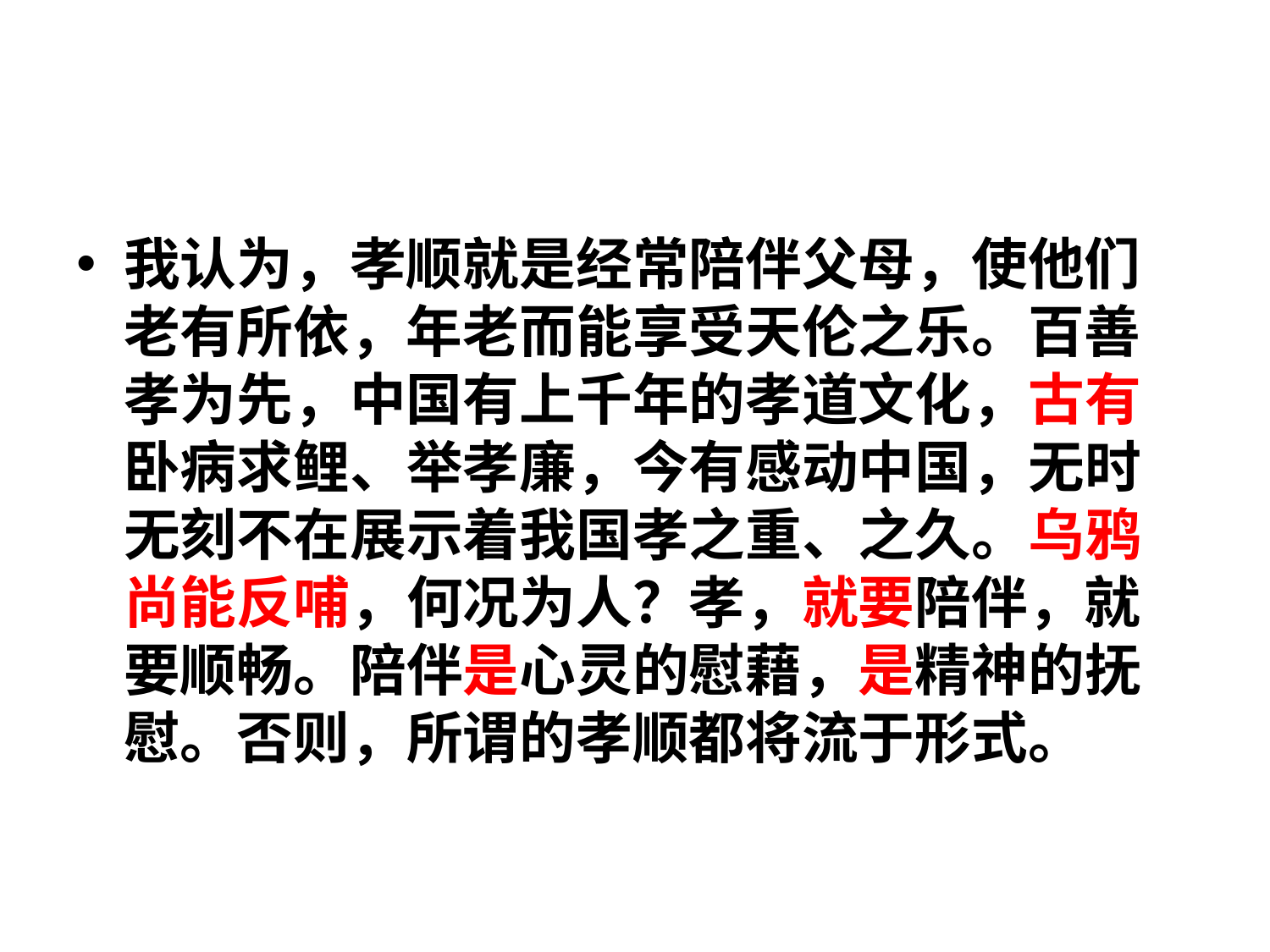

#
我认为，孝顺就是经常陪伴父母，使他们老有所依，年老而能享受天伦之乐。百善孝为先，中国有上千年的孝道文化，古有卧病求鲤、举孝廉，今有感动中国，无时无刻不在展示着我国孝之重、之久。乌鸦尚能反哺，何况为人？孝，就要陪伴，就要顺畅。陪伴是心灵的慰藉，是精神的抚慰。否则，所谓的孝顺都将流于形式。